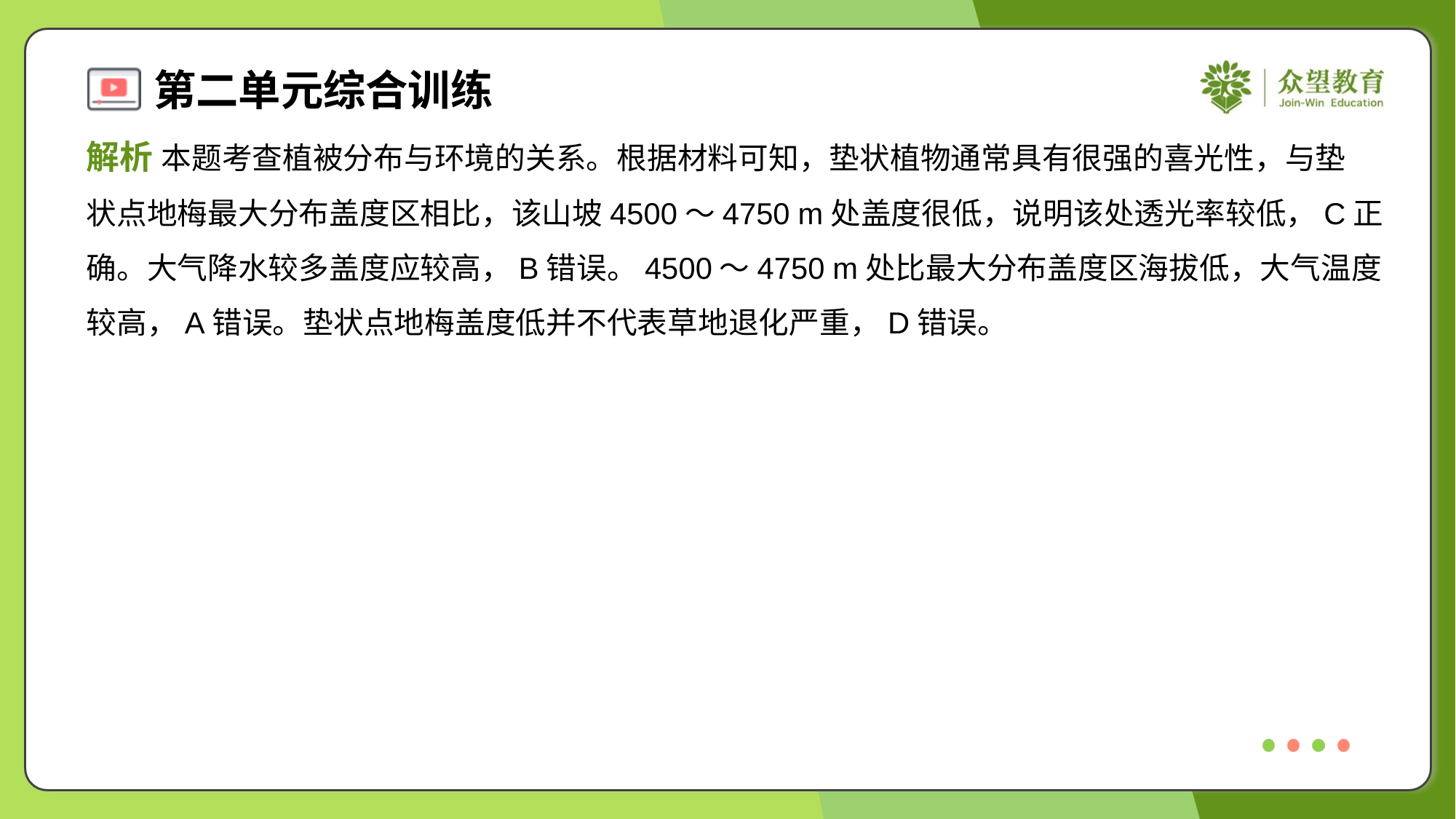

解析 本题考查植被分布与环境的关系。根据材料可知，垫状植物通常具有很强的喜光性，与垫
状点地梅最大分布盖度区相比，该山坡4500～4750 m处盖度很低，说明该处透光率较低，C正
确。大气降水较多盖度应较高，B错误。4500～4750 m处比最大分布盖度区海拔低，大气温度
较高，A错误。垫状点地梅盖度低并不代表草地退化严重，D错误。